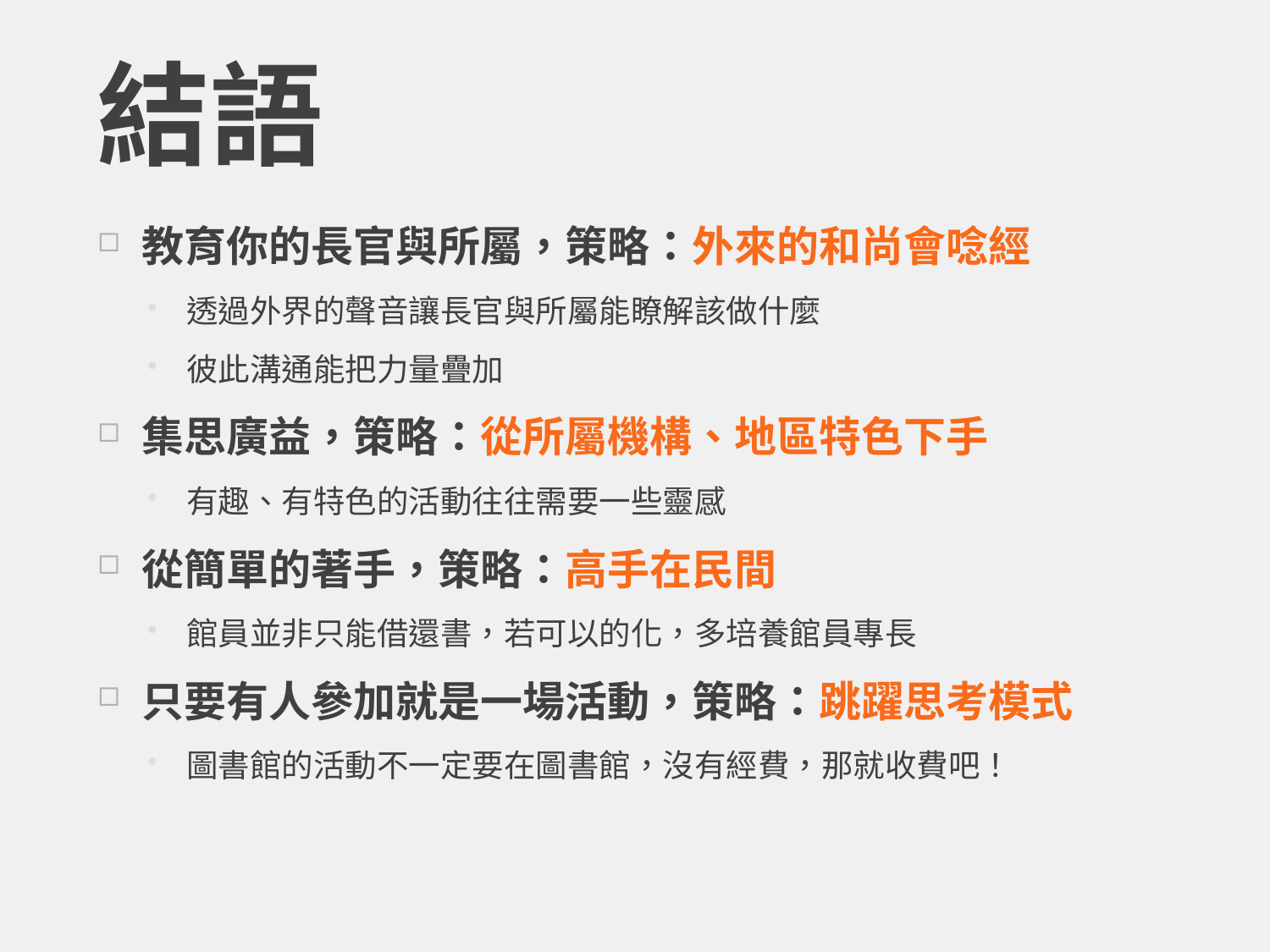

# 結語
教育你的長官與所屬，策略：外來的和尚會唸經
透過外界的聲音讓長官與所屬能瞭解該做什麼
彼此溝通能把力量疊加
集思廣益，策略：從所屬機構、地區特色下手
有趣、有特色的活動往往需要一些靈感
從簡單的著手，策略：高手在民間
館員並非只能借還書，若可以的化，多培養館員專長
只要有人參加就是一場活動，策略：跳躍思考模式
圖書館的活動不一定要在圖書館，沒有經費，那就收費吧！